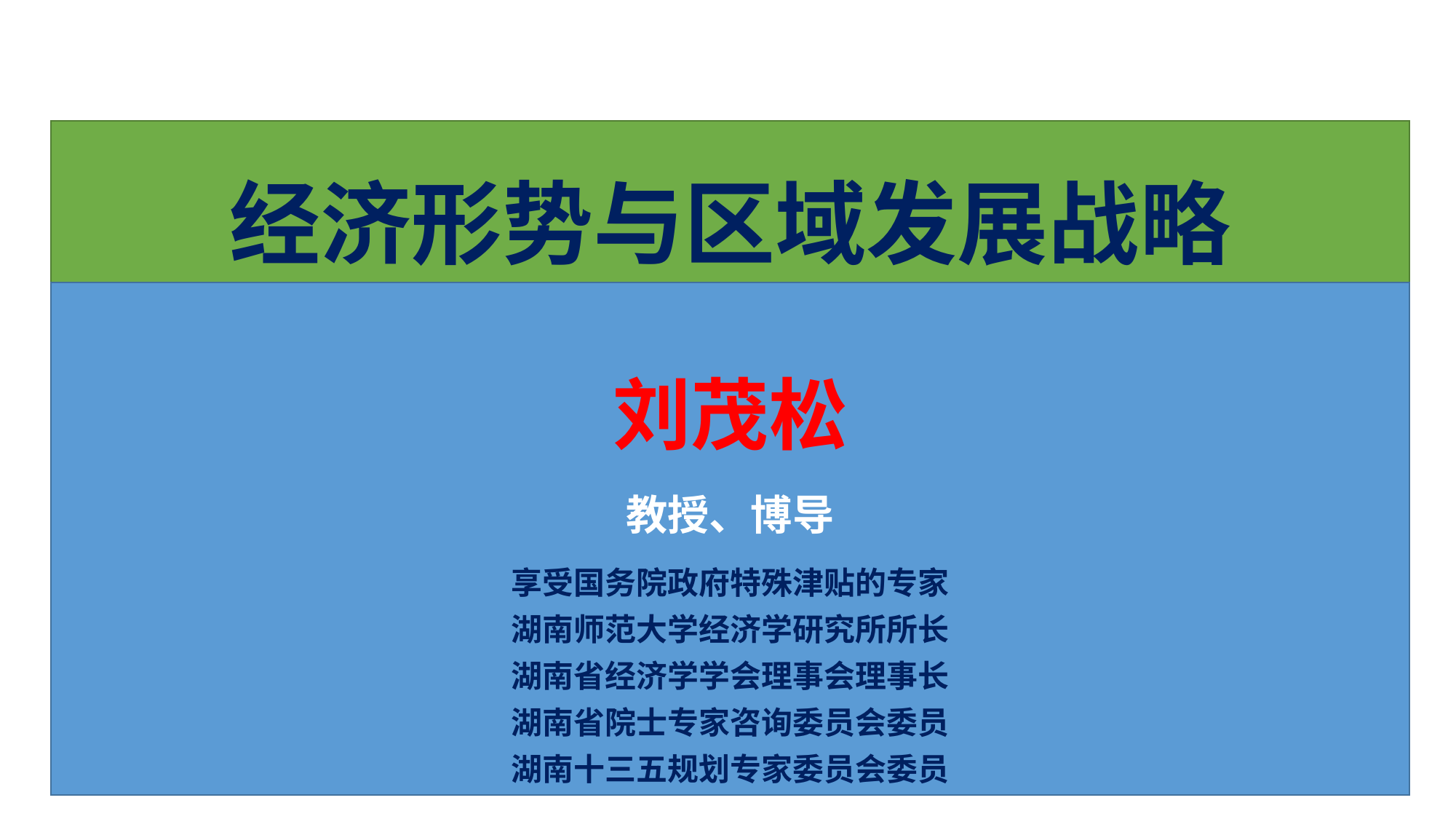

# 经济形势与区域发展战略

刘茂松
教授、博导
享受国务院政府特殊津贴的专家
湖南师范大学经济学研究所所长
湖南省经济学学会理事会理事长
湖南省院士专家咨询委员会委员
湖南十三五规划专家委员会委员